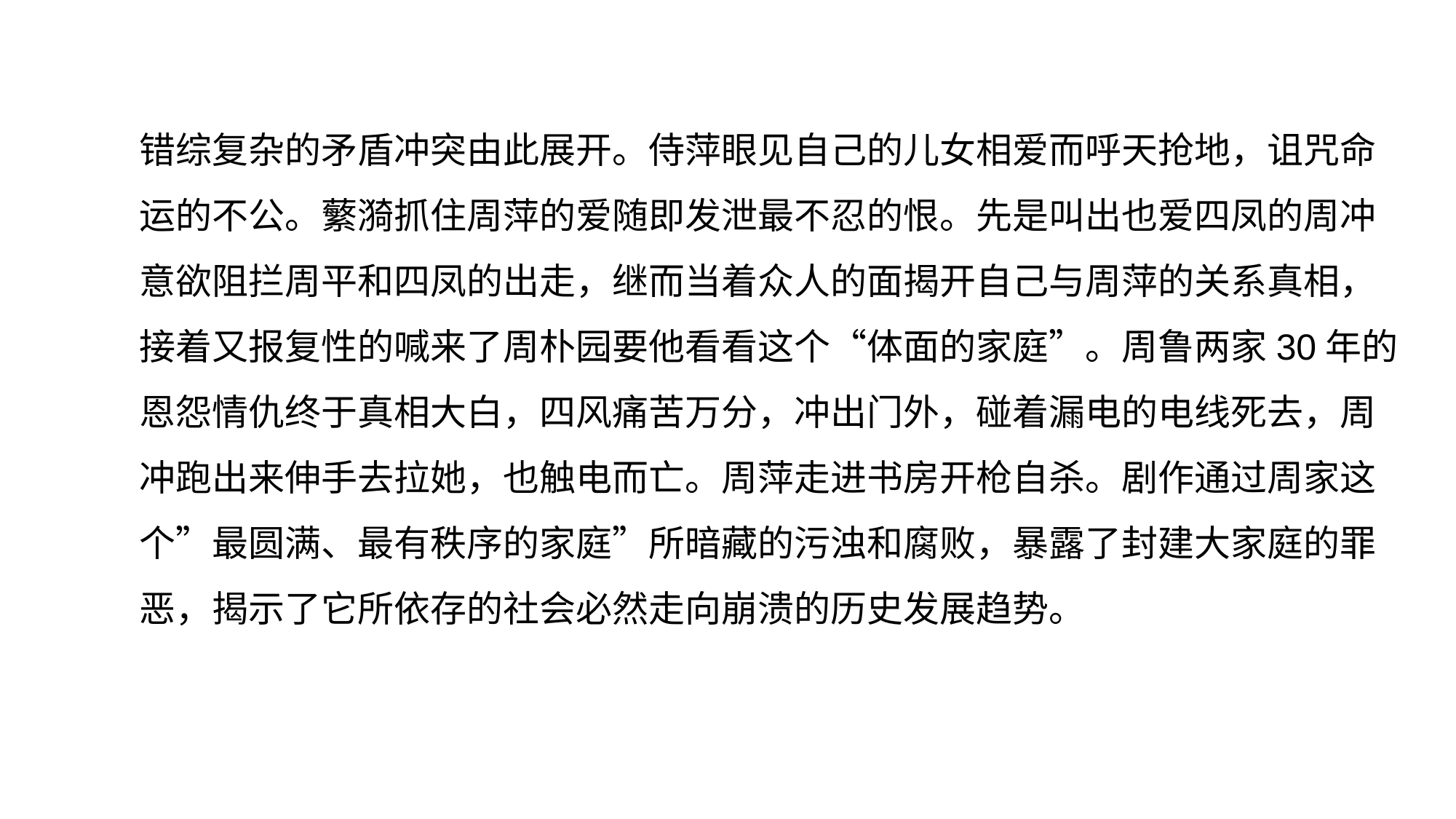

错综复杂的矛盾冲突由此展开。侍萍眼见自己的儿女相爱而呼天抢地，诅咒命运的不公。蘩漪抓住周萍的爱随即发泄最不忍的恨。先是叫出也爱四凤的周冲意欲阻拦周平和四凤的出走，继而当着众人的面揭开自己与周萍的关系真相，接着又报复性的喊来了周朴园要他看看这个“体面的家庭”。周鲁两家30年的恩怨情仇终于真相大白，四风痛苦万分，冲出门外，碰着漏电的电线死去，周冲跑出来伸手去拉她，也触电而亡。周萍走进书房开枪自杀。剧作通过周家这个”最圆满、最有秩序的家庭”所暗藏的污浊和腐败，暴露了封建大家庭的罪恶，揭示了它所依存的社会必然走向崩溃的历史发展趋势。